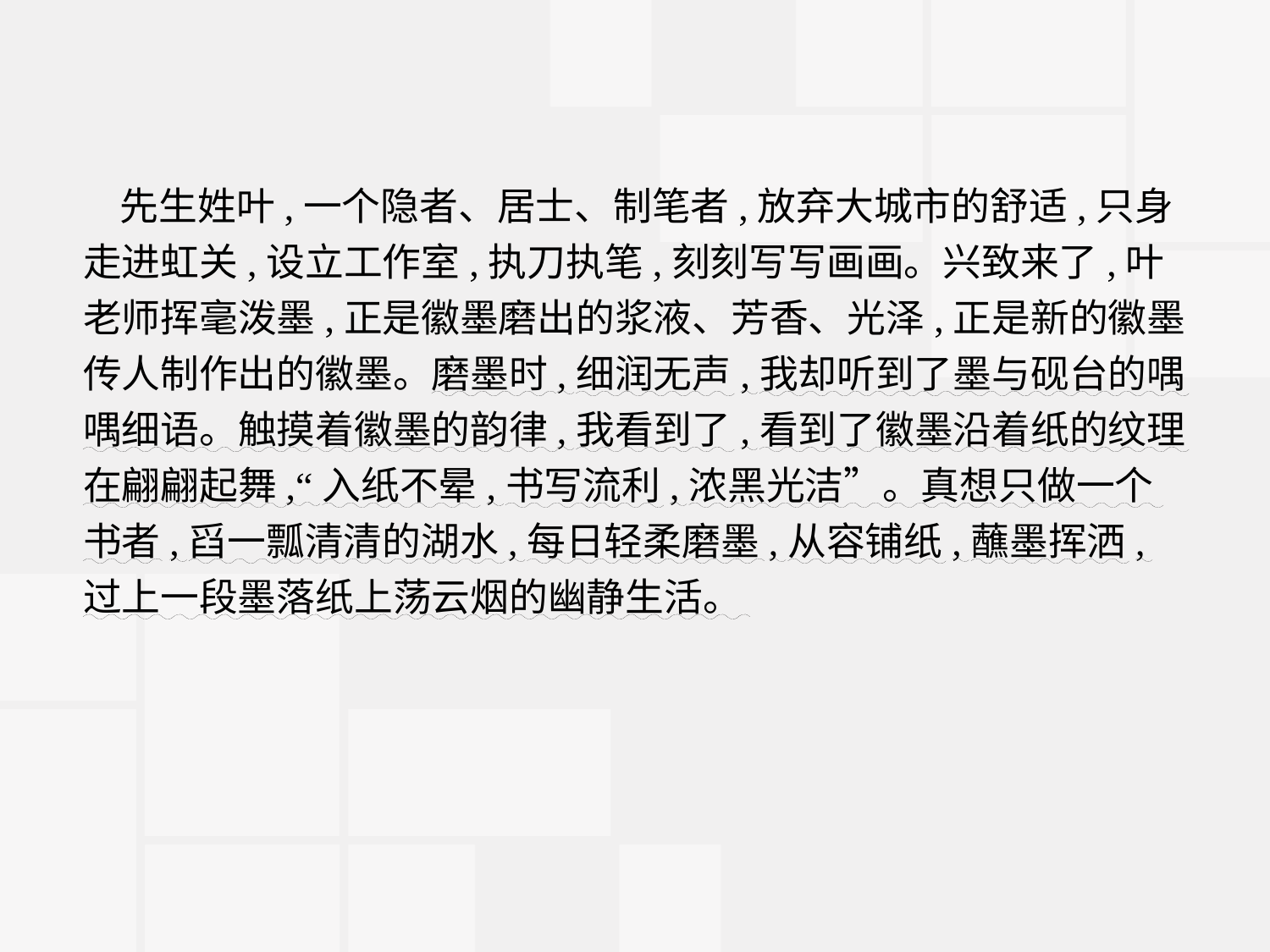

先生姓叶,一个隐者、居士、制笔者,放弃大城市的舒适,只身走进虹关,设立工作室,执刀执笔,刻刻写写画画。兴致来了,叶老师挥毫泼墨,正是徽墨磨出的浆液、芳香、光泽,正是新的徽墨传人制作出的徽墨。磨墨时,细润无声,我却听到了墨与砚台的喁喁细语。触摸着徽墨的韵律,我看到了,看到了徽墨沿着纸的纹理在翩翩起舞,“入纸不晕,书写流利,浓黑光洁”。真想只做一个书者,舀一瓢清清的湖水,每日轻柔磨墨,从容铺纸,蘸墨挥洒,过上一段墨落纸上荡云烟的幽静生活。